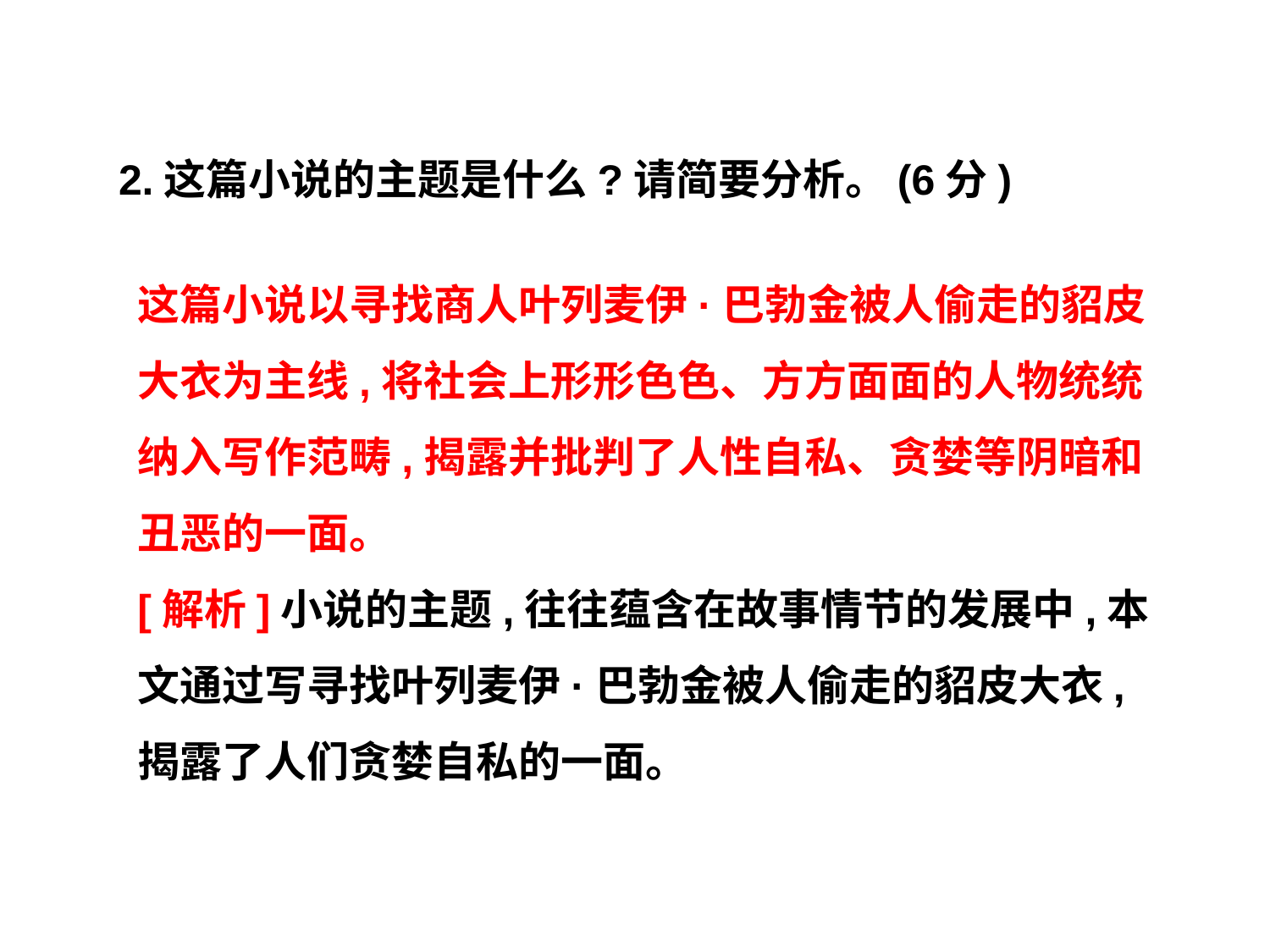

2.这篇小说的主题是什么?请简要分析。(6分)

这篇小说以寻找商人叶列麦伊·巴勃金被人偷走的貂皮大衣为主线,将社会上形形色色、方方面面的人物统统纳入写作范畴,揭露并批判了人性自私、贪婪等阴暗和丑恶的一面。
[解析]小说的主题,往往蕴含在故事情节的发展中,本文通过写寻找叶列麦伊·巴勃金被人偷走的貂皮大衣,揭露了人们贪婪自私的一面。